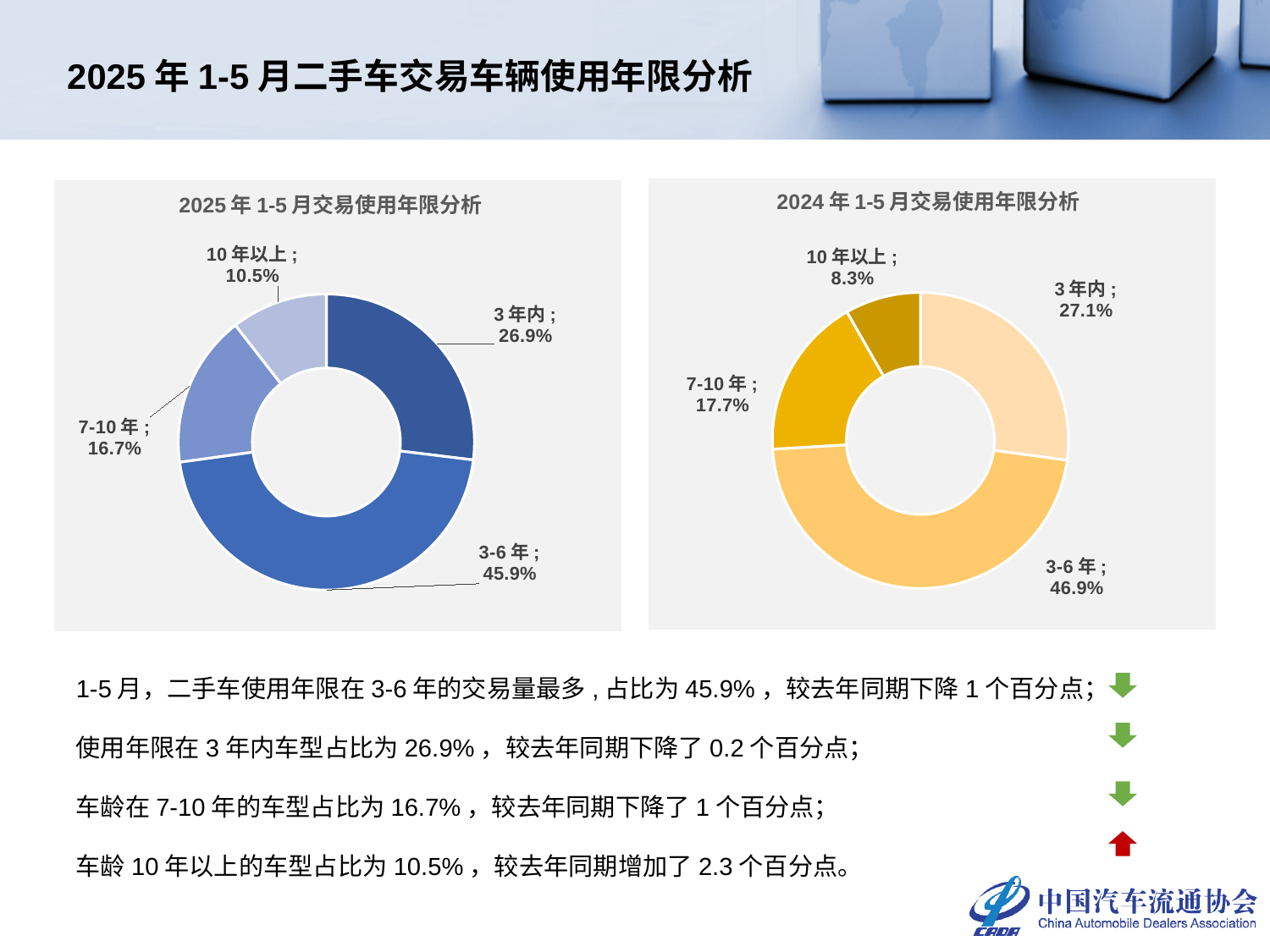

# 2025年1-5月二手车交易车辆使用年限分析

### Chart: 2024年1-5月交易使用年限分析

| Category | 2024年 |
|---|---|
| 3年内 | 0.27145147718707985 |
| 3-6年 | 0.46910355791700786 |
| 7-10年 | 0.1768498044036425 |
| 10年以上 | 0.0825951604922698 |

### Chart: 2025年1-5月交易使用年限分析

| Category | 2025年 |
|---|---|
| 3年内 | 0.26935590601892784 |
| 3-6年 | 0.458872791299719 |
| 7-10年 | 0.16652575167720432 |
| 10年以上 | 0.10524555100414884 |
1-5月，二手车使用年限在3-6年的交易量最多,占比为45.9%，较去年同期下降1个百分点；
使用年限在3年内车型占比为26.9%，较去年同期下降了0.2个百分点；
车龄在7-10年的车型占比为16.7%，较去年同期下降了1个百分点；
车龄10年以上的车型占比为10.5%，较去年同期增加了2.3个百分点。